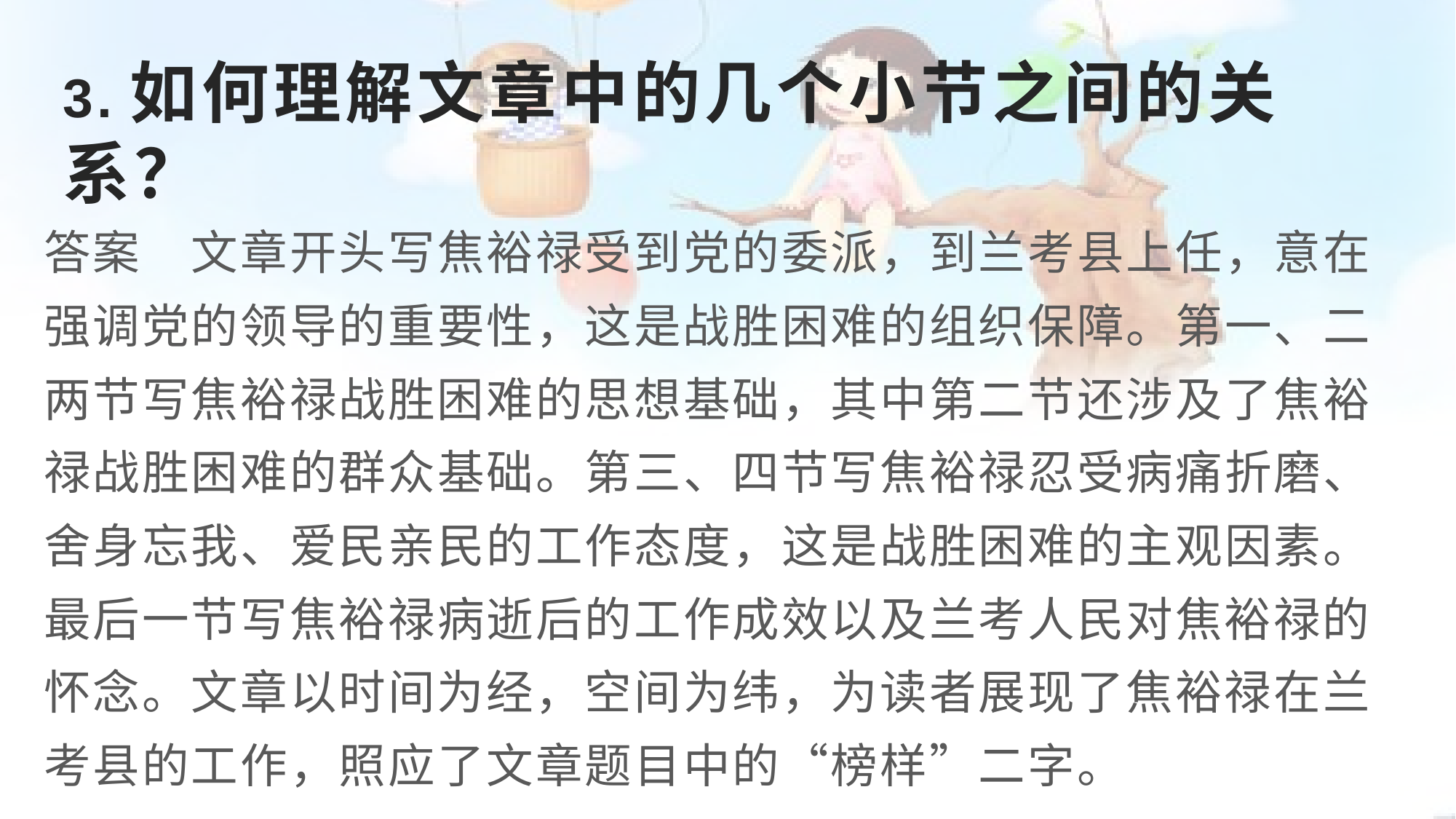

# 3.如何理解文章中的几个小节之间的关系？
答案　文章开头写焦裕禄受到党的委派，到兰考县上任，意在强调党的领导的重要性，这是战胜困难的组织保障。第一、二两节写焦裕禄战胜困难的思想基础，其中第二节还涉及了焦裕禄战胜困难的群众基础。第三、四节写焦裕禄忍受病痛折磨、舍身忘我、爱民亲民的工作态度，这是战胜困难的主观因素。最后一节写焦裕禄病逝后的工作成效以及兰考人民对焦裕禄的怀念。文章以时间为经，空间为纬，为读者展现了焦裕禄在兰考县的工作，照应了文章题目中的“榜样”二字。